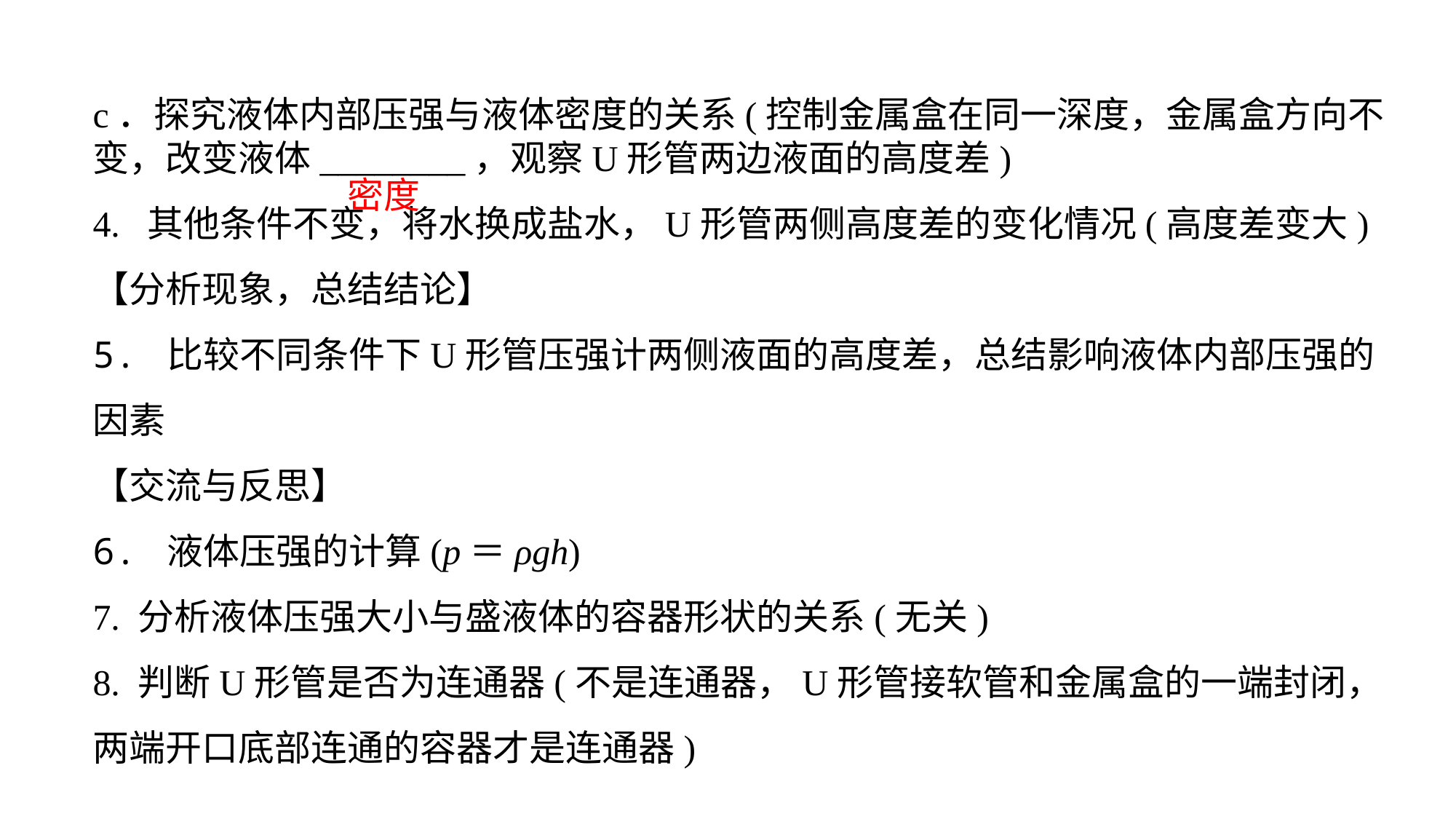

c．探究液体内部压强与液体密度的关系(控制金属盒在同一深度，金属盒方向不变，改变液体________，观察U形管两边液面的高度差)4.  其他条件不变，将水换成盐水，U形管两侧高度差的变化情况(高度差变大)
【分析现象，总结结论】5. 比较不同条件下U形管压强计两侧液面的高度差，总结影响液体内部压强的因素
【交流与反思】6. 液体压强的计算(p＝ρgh)7. 分析液体压强大小与盛液体的容器形状的关系(无关)8. 判断U形管是否为连通器(不是连通器，U形管接软管和金属盒的一端封闭，两端开口底部连通的容器才是连通器)
密度